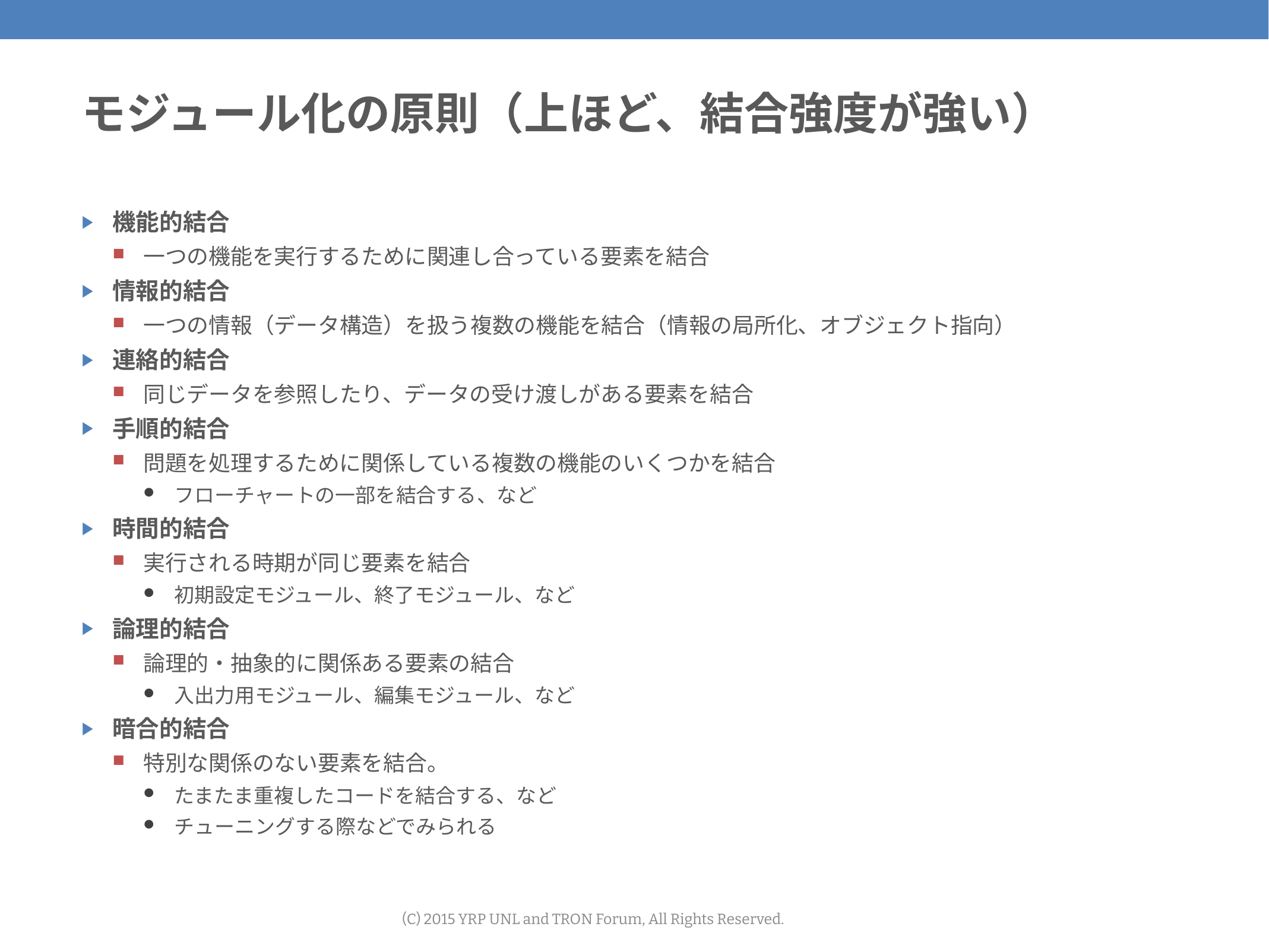

# モジュール化の原則（上ほど、結合強度が強い）
機能的結合
一つの機能を実行するために関連し合っている要素を結合
情報的結合
一つの情報（データ構造）を扱う複数の機能を結合（情報の局所化、オブジェクト指向）
連絡的結合
同じデータを参照したり、データの受け渡しがある要素を結合
手順的結合
問題を処理するために関係している複数の機能のいくつかを結合
フローチャートの一部を結合する、など
時間的結合
実行される時期が同じ要素を結合
初期設定モジュール、終了モジュール、など
論理的結合
論理的・抽象的に関係ある要素の結合
入出力用モジュール、編集モジュール、など
暗合的結合
特別な関係のない要素を結合。
たまたま重複したコードを結合する、など
チューニングする際などでみられる
(C) 2015 YRP UNL and TRON Forum, All Rights Reserved.
65